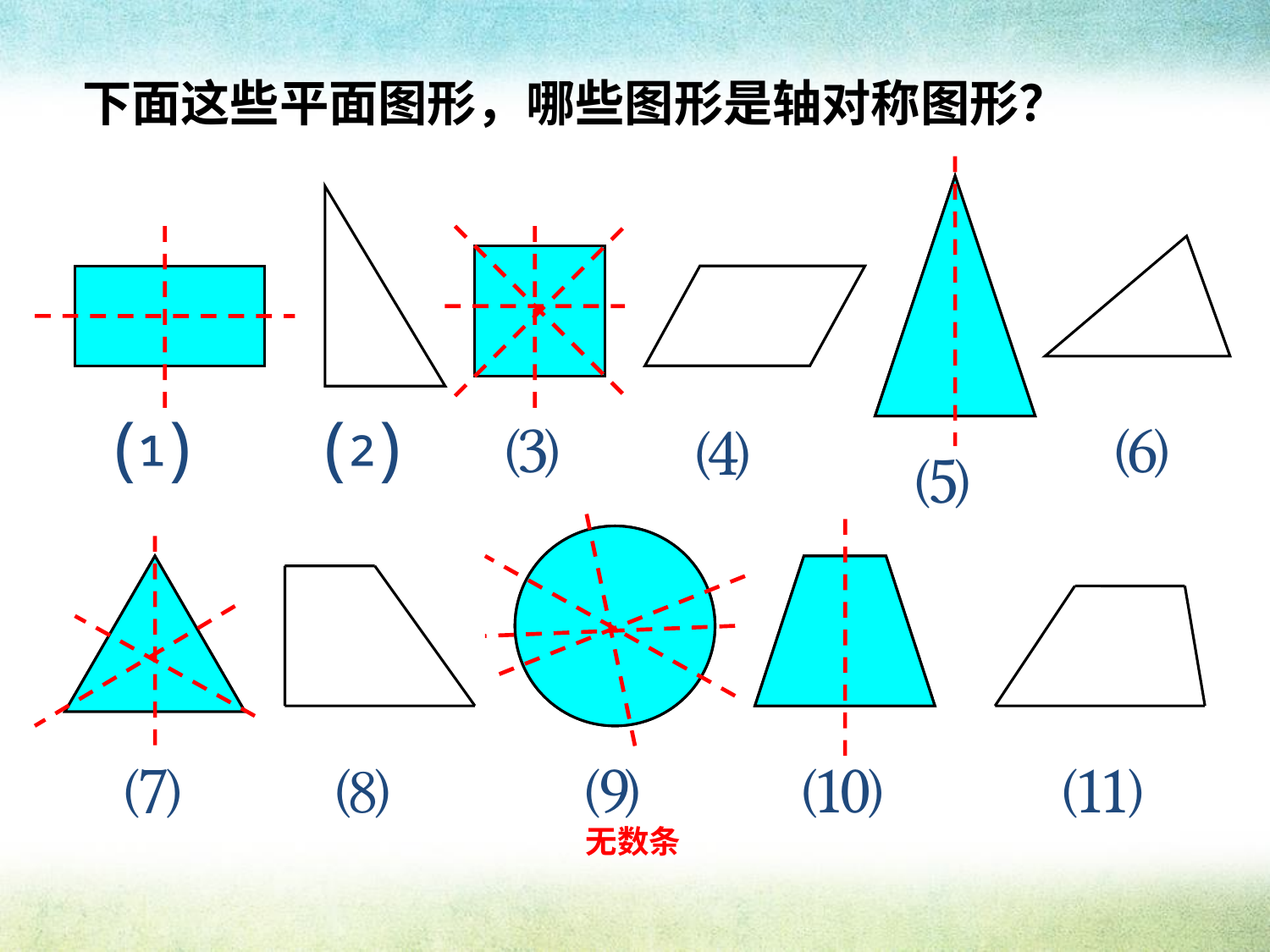

下面这些平面图形，哪些图形是轴对称图形？

⑴
⑵
⑶
⑹
⑷
⑸

⑺
⑻
⑼
⑽
⑾
无数条